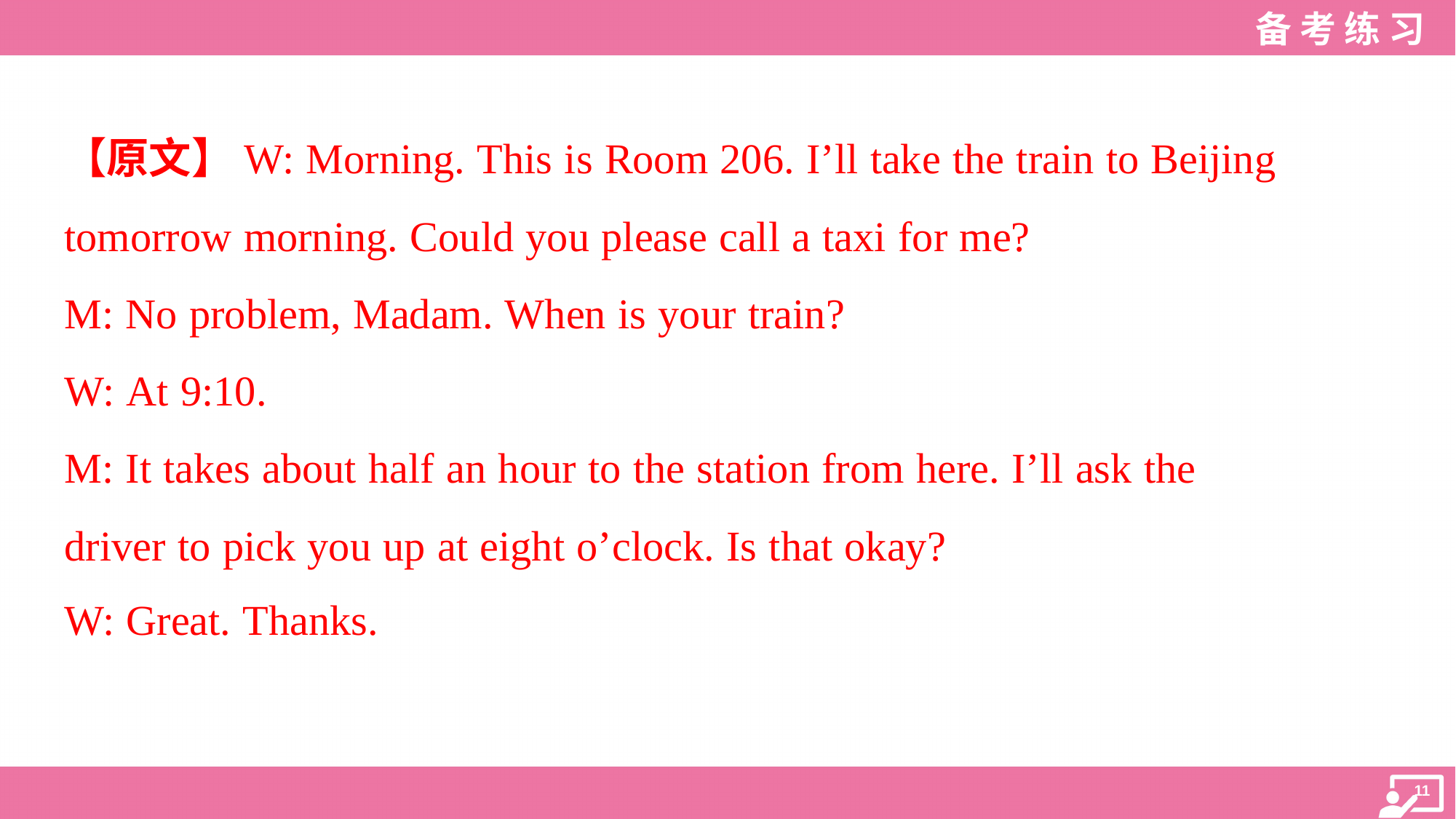

【原文】W: Morning. This is Room 206. I’ll take the train to Beijing
tomorrow morning. Could you please call a taxi for me?
M: No problem, Madam. When is your train?
W: At 9:10.
M: It takes about half an hour to the station from here. I’ll ask the
driver to pick you up at eight o’clock. Is that okay?
W: Great. Thanks.